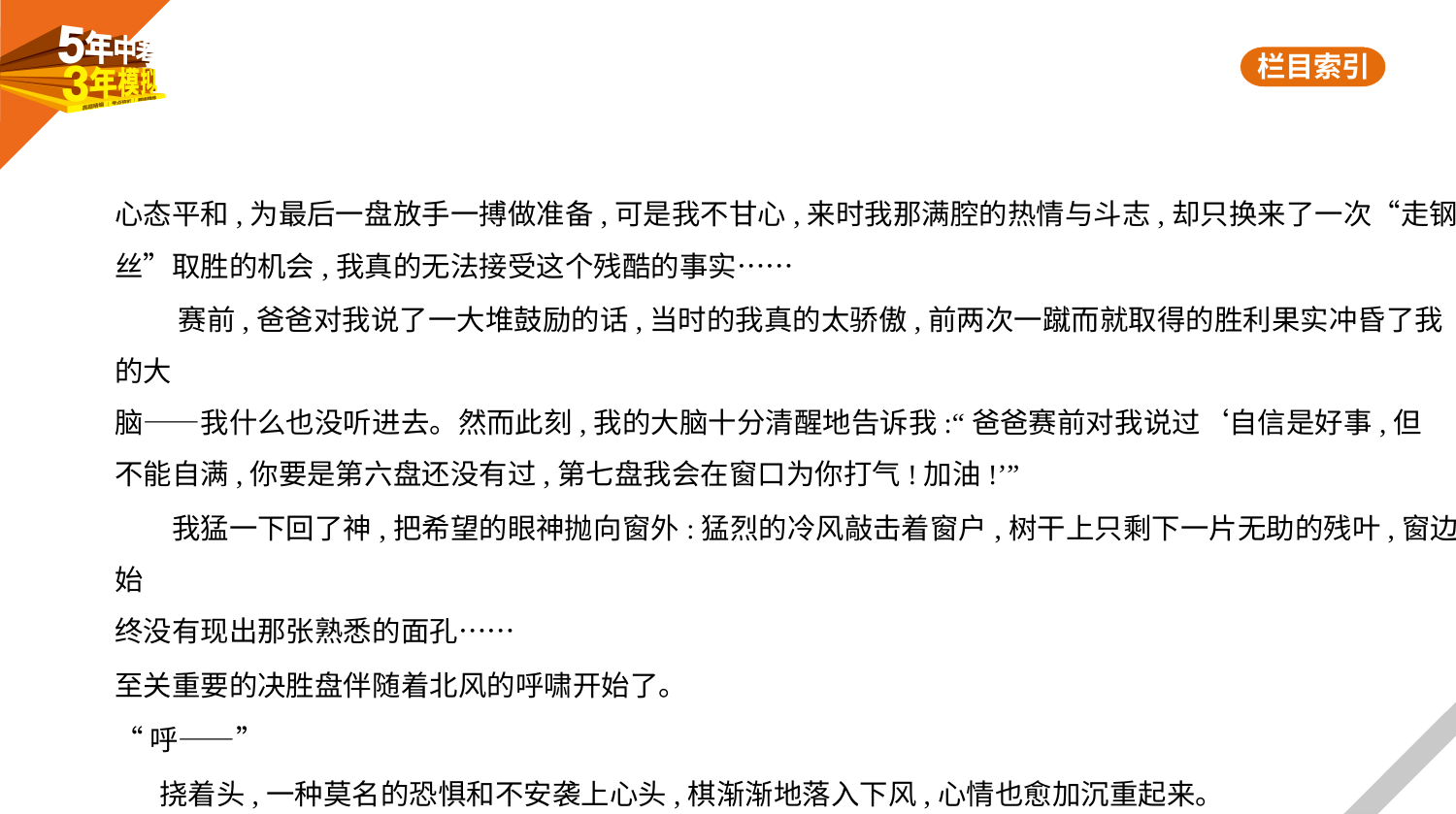

心态平和,为最后一盘放手一搏做准备,可是我不甘心,来时我那满腔的热情与斗志,却只换来了一次“走钢
丝”取胜的机会,我真的无法接受这个残酷的事实……
         赛前,爸爸对我说了一大堆鼓励的话,当时的我真的太骄傲,前两次一蹴而就取得的胜利果实冲昏了我的大
脑——我什么也没听进去。然而此刻,我的大脑十分清醒地告诉我:“爸爸赛前对我说过‘自信是好事,但
不能自满,你要是第六盘还没有过,第七盘我会在窗口为你打气!加油!’”
        我猛一下回了神,把希望的眼神抛向窗外:猛烈的冷风敲击着窗户,树干上只剩下一片无助的残叶,窗边始
终没有现出那张熟悉的面孔……
至关重要的决胜盘伴随着北风的呼啸开始了。
“呼——”
      挠着头,一种莫名的恐惧和不安袭上心头,棋渐渐地落入下风,心情也愈加沉重起来。